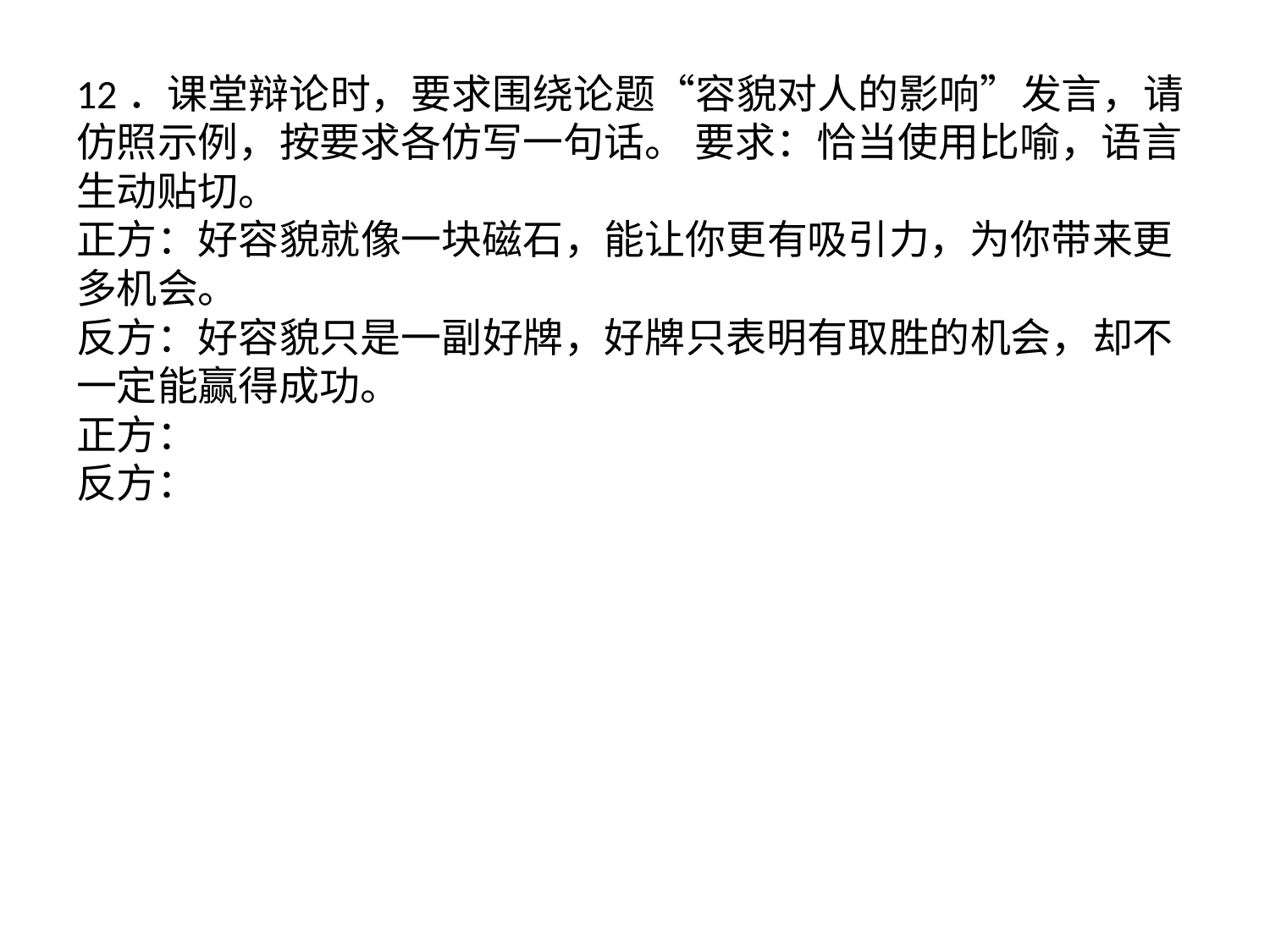

# 12．课堂辩论时，要求围绕论题“容貌对人的影响”发言，请仿照示例，按要求各仿写一句话。 要求：恰当使用比喻，语言生动贴切。 正方：好容貌就像一块磁石，能让你更有吸引力，为你带来更多机会。 反方：好容貌只是一副好牌，好牌只表明有取胜的机会，却不一定能赢得成功。 正方： 反方：